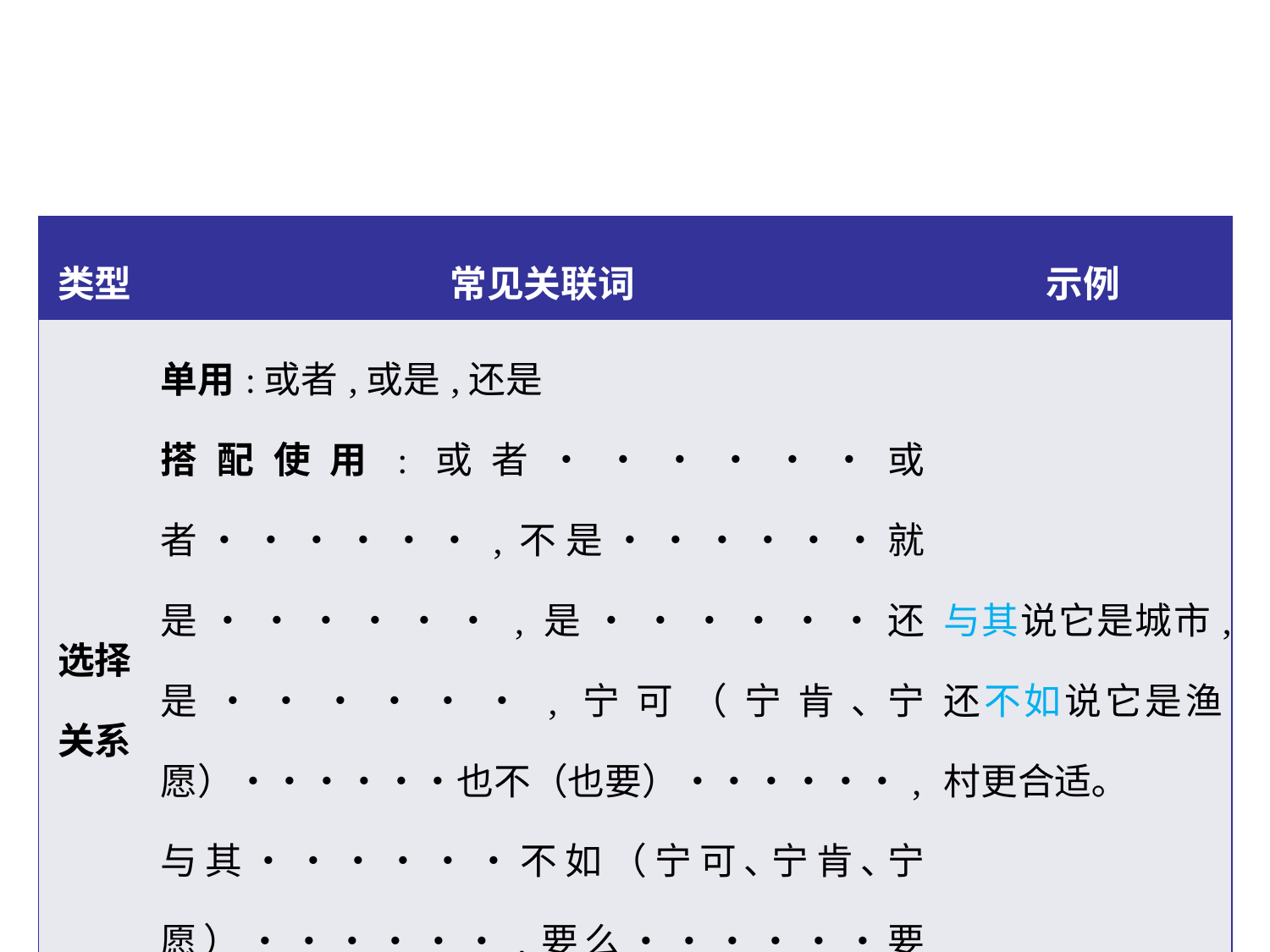

| 类型 | 常见关联词 | 示例 |
| --- | --- | --- |
| 选择关系 | 单用:或者,或是,还是 搭配使用:或者••••••或者••••••,不是••••••就是••••••,是••••••还是••••••,宁可（宁肯､宁愿）••••••也不（也要）••••••,与其••••••不如（宁可､宁肯､宁愿）••••••,要么••••••要么•••••• | 与其说它是城市,还不如说它是渔村更合适｡ |